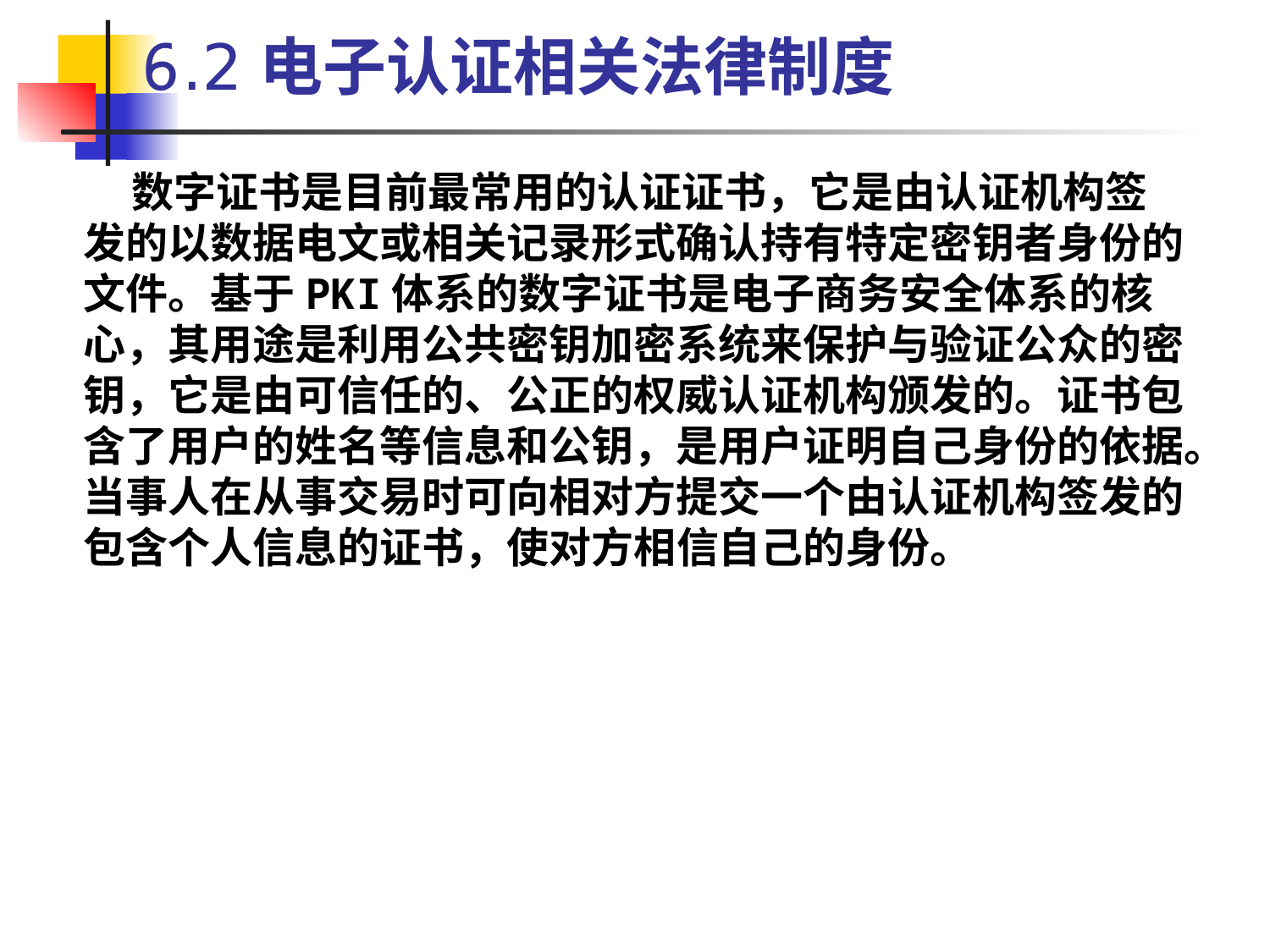

6.2电子认证相关法律制度
    数字证书是目前最常用的认证证书，它是由认证机构签发的以数据电文或相关记录形式确认持有特定密钥者身份的文件。基于PKI体系的数字证书是电子商务安全体系的核心，其用途是利用公共密钥加密系统来保护与验证公众的密钥，它是由可信任的、公正的权威认证机构颁发的。证书包含了用户的姓名等信息和公钥，是用户证明自己身份的依据。当事人在从事交易时可向相对方提交一个由认证机构签发的包含个人信息的证书，使对方相信自己的身份。